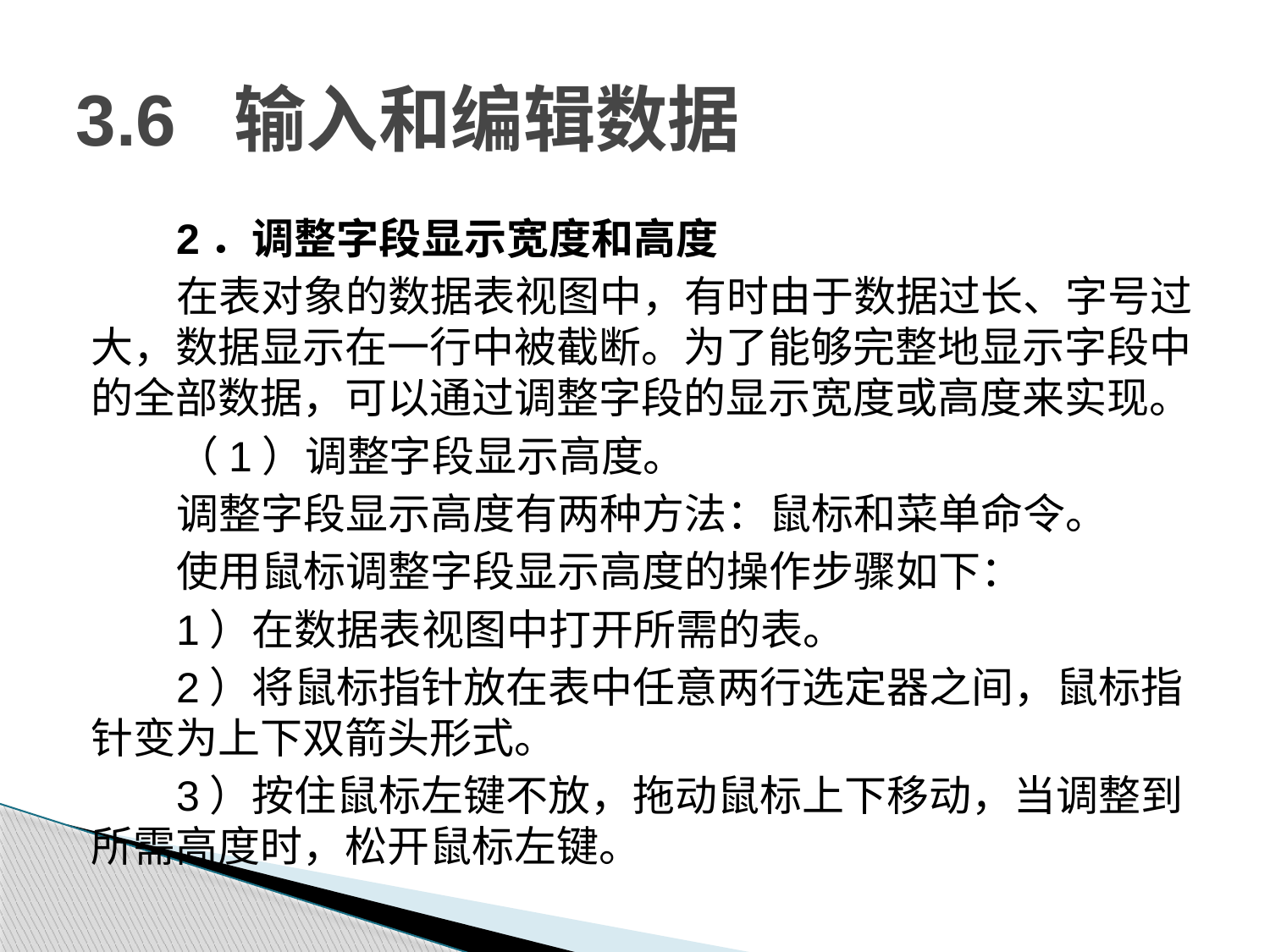

# 3.6  输入和编辑数据
2．调整字段显示宽度和高度
在表对象的数据表视图中，有时由于数据过长、字号过大，数据显示在一行中被截断。为了能够完整地显示字段中的全部数据，可以通过调整字段的显示宽度或高度来实现。
（1）调整字段显示高度。
调整字段显示高度有两种方法：鼠标和菜单命令。
使用鼠标调整字段显示高度的操作步骤如下：
1）在数据表视图中打开所需的表。
2）将鼠标指针放在表中任意两行选定器之间，鼠标指针变为上下双箭头形式。
3）按住鼠标左键不放，拖动鼠标上下移动，当调整到所需高度时，松开鼠标左键。